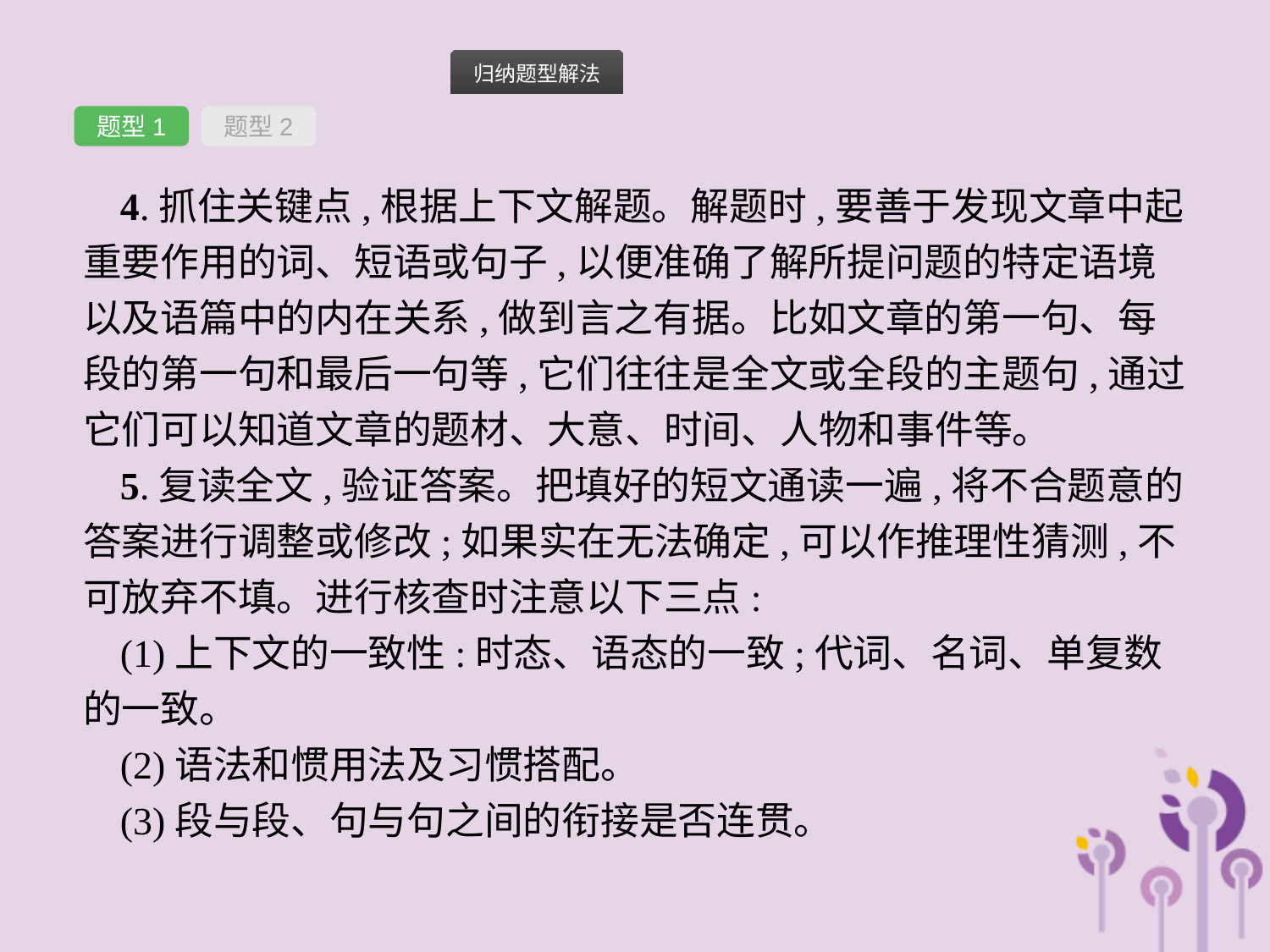

题型1
题型2
4.抓住关键点,根据上下文解题。解题时,要善于发现文章中起重要作用的词、短语或句子,以便准确了解所提问题的特定语境以及语篇中的内在关系,做到言之有据。比如文章的第一句、每段的第一句和最后一句等,它们往往是全文或全段的主题句,通过它们可以知道文章的题材、大意、时间、人物和事件等。
5.复读全文,验证答案。把填好的短文通读一遍,将不合题意的答案进行调整或修改;如果实在无法确定,可以作推理性猜测,不可放弃不填。进行核查时注意以下三点:
(1)上下文的一致性:时态、语态的一致;代词、名词、单复数的一致。
(2)语法和惯用法及习惯搭配。
(3)段与段、句与句之间的衔接是否连贯。